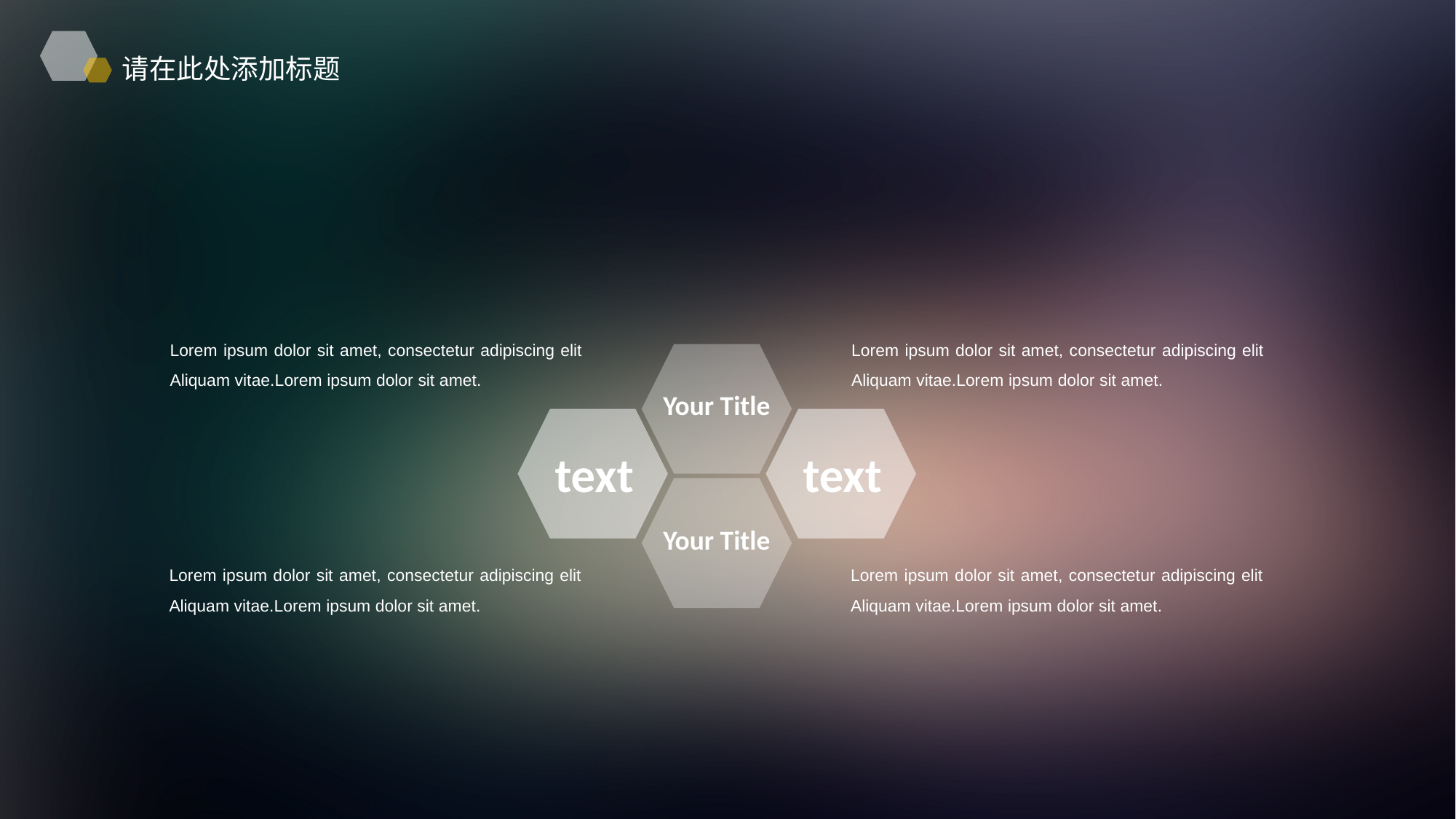

请在此处添加标题

Lorem ipsum dolor sit amet, consectetur adipiscing elit Aliquam vitae.Lorem ipsum dolor sit amet.
Lorem ipsum dolor sit amet, consectetur adipiscing elit Aliquam vitae.Lorem ipsum dolor sit amet.

Your Title

text
text

Your Title
Lorem ipsum dolor sit amet, consectetur adipiscing elit Aliquam vitae.Lorem ipsum dolor sit amet.
Lorem ipsum dolor sit amet, consectetur adipiscing elit Aliquam vitae.Lorem ipsum dolor sit amet.